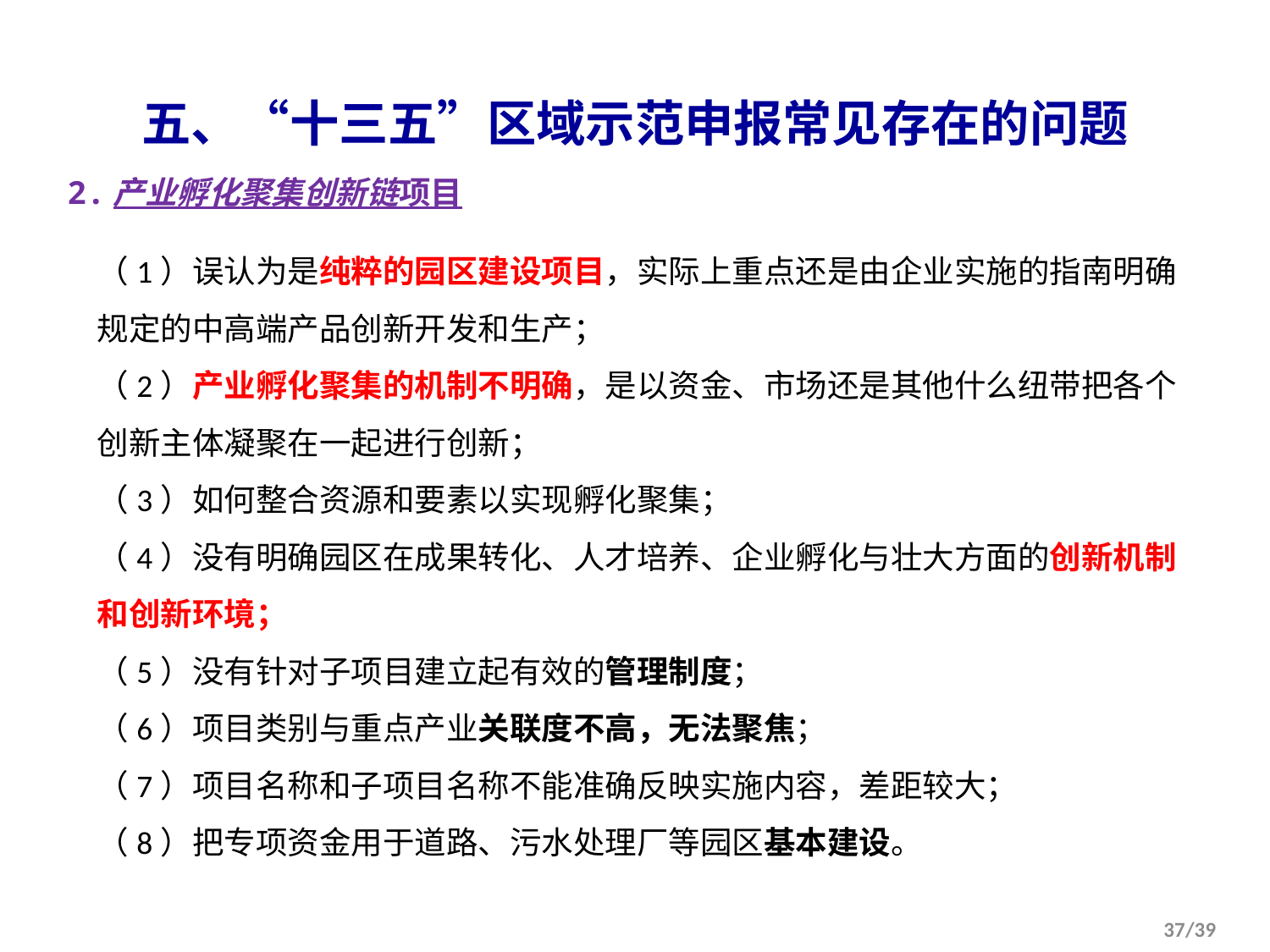

五、“十三五”区域示范申报常见存在的问题
2.产业孵化聚集创新链项目
（1）误认为是纯粹的园区建设项目，实际上重点还是由企业实施的指南明确规定的中高端产品创新开发和生产；
（2）产业孵化聚集的机制不明确，是以资金、市场还是其他什么纽带把各个创新主体凝聚在一起进行创新；
（3）如何整合资源和要素以实现孵化聚集；
（4）没有明确园区在成果转化、人才培养、企业孵化与壮大方面的创新机制和创新环境；
（5）没有针对子项目建立起有效的管理制度；
（6）项目类别与重点产业关联度不高，无法聚焦；
（7）项目名称和子项目名称不能准确反映实施内容，差距较大；
（8）把专项资金用于道路、污水处理厂等园区基本建设。
37/39